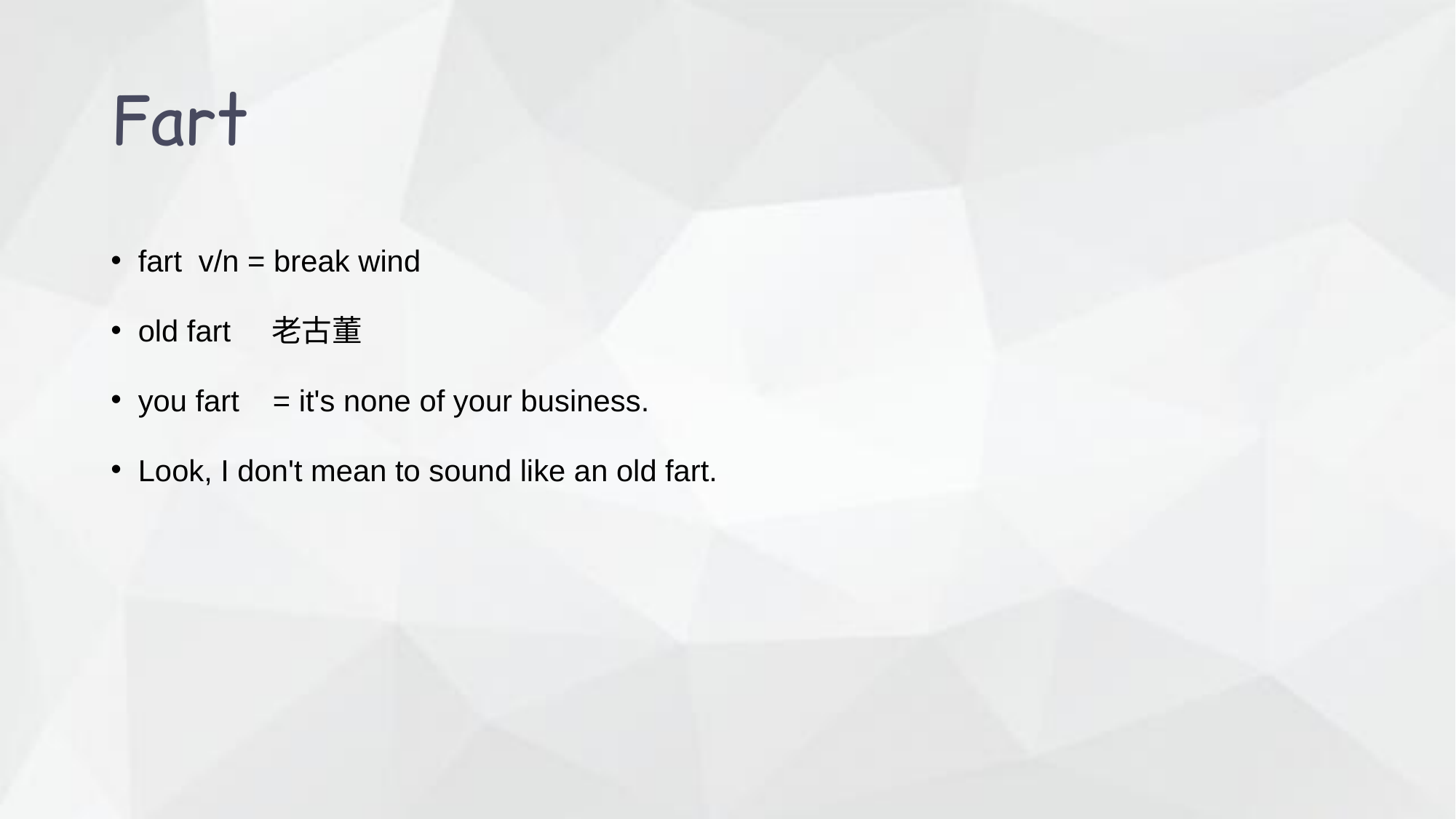

# Fart
fart  v/n = break wind
old fart    老古董
you fart    = it's none of your business.
Look, I don't mean to sound like an old fart.